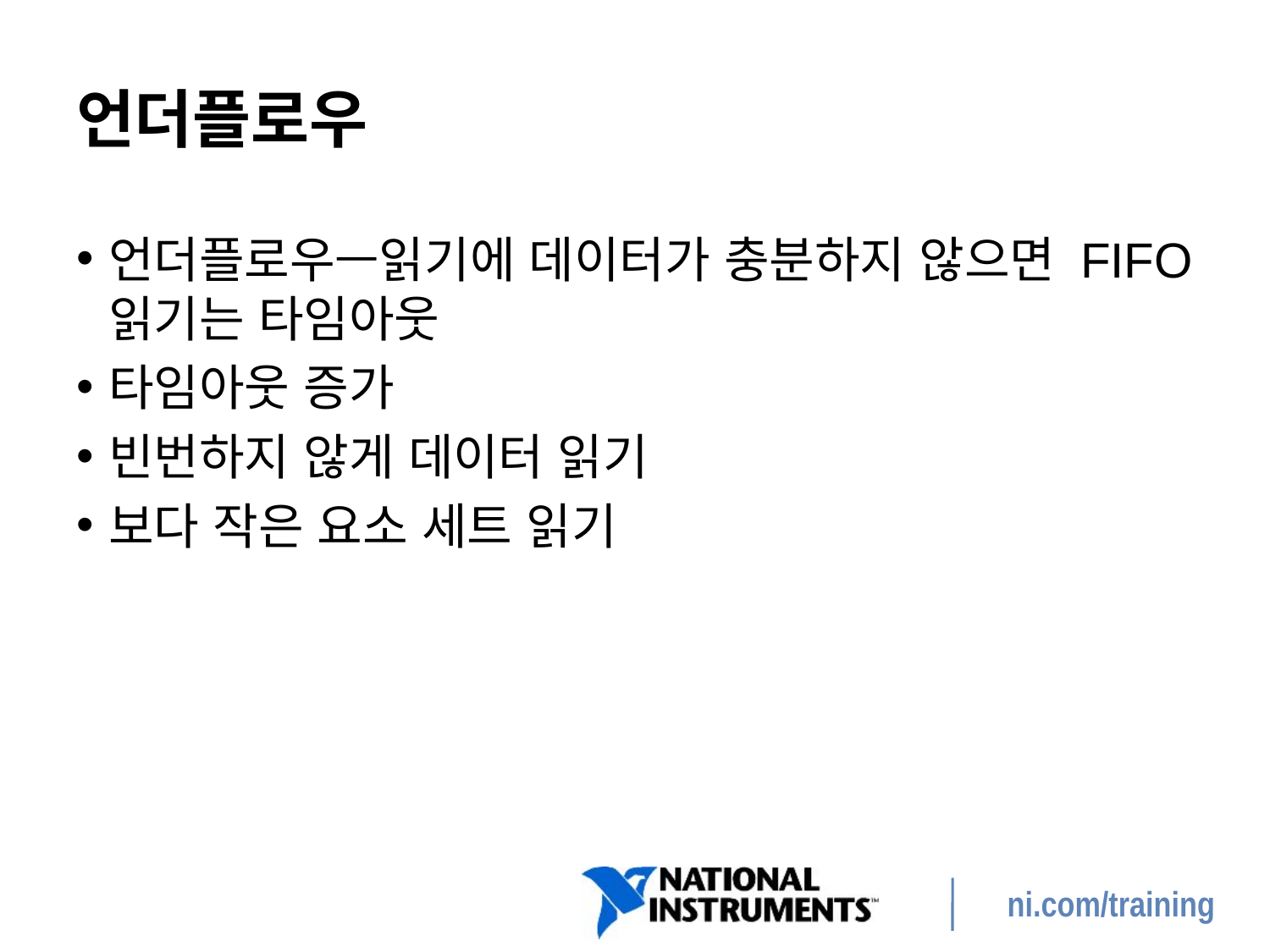

# 언더플로우
언더플로우—읽기에 데이터가 충분하지 않으면 FIFO 읽기는 타임아웃
타임아웃 증가
빈번하지 않게 데이터 읽기
보다 작은 요소 세트 읽기